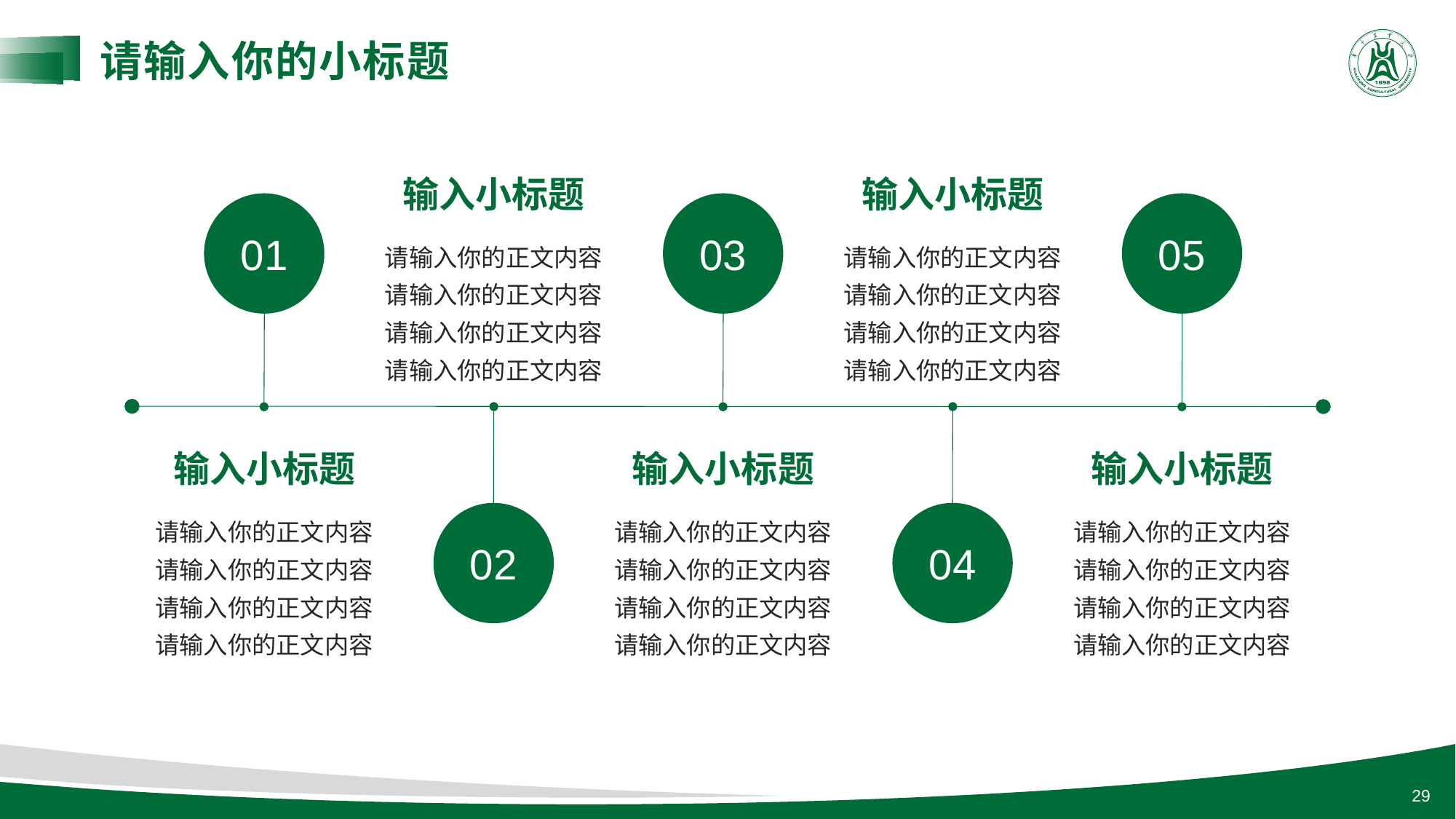

请输入你的小标题
输入小标题
输入小标题
01
03
05
请输入你的正文内容
请输入你的正文内容
请输入你的正文内容
请输入你的正文内容
请输入你的正文内容
请输入你的正文内容
请输入你的正文内容
请输入你的正文内容
输入小标题
输入小标题
输入小标题
请输入你的正文内容
请输入你的正文内容
请输入你的正文内容
请输入你的正文内容
请输入你的正文内容
请输入你的正文内容
请输入你的正文内容
请输入你的正文内容
请输入你的正文内容
请输入你的正文内容
请输入你的正文内容
请输入你的正文内容
02
04
29